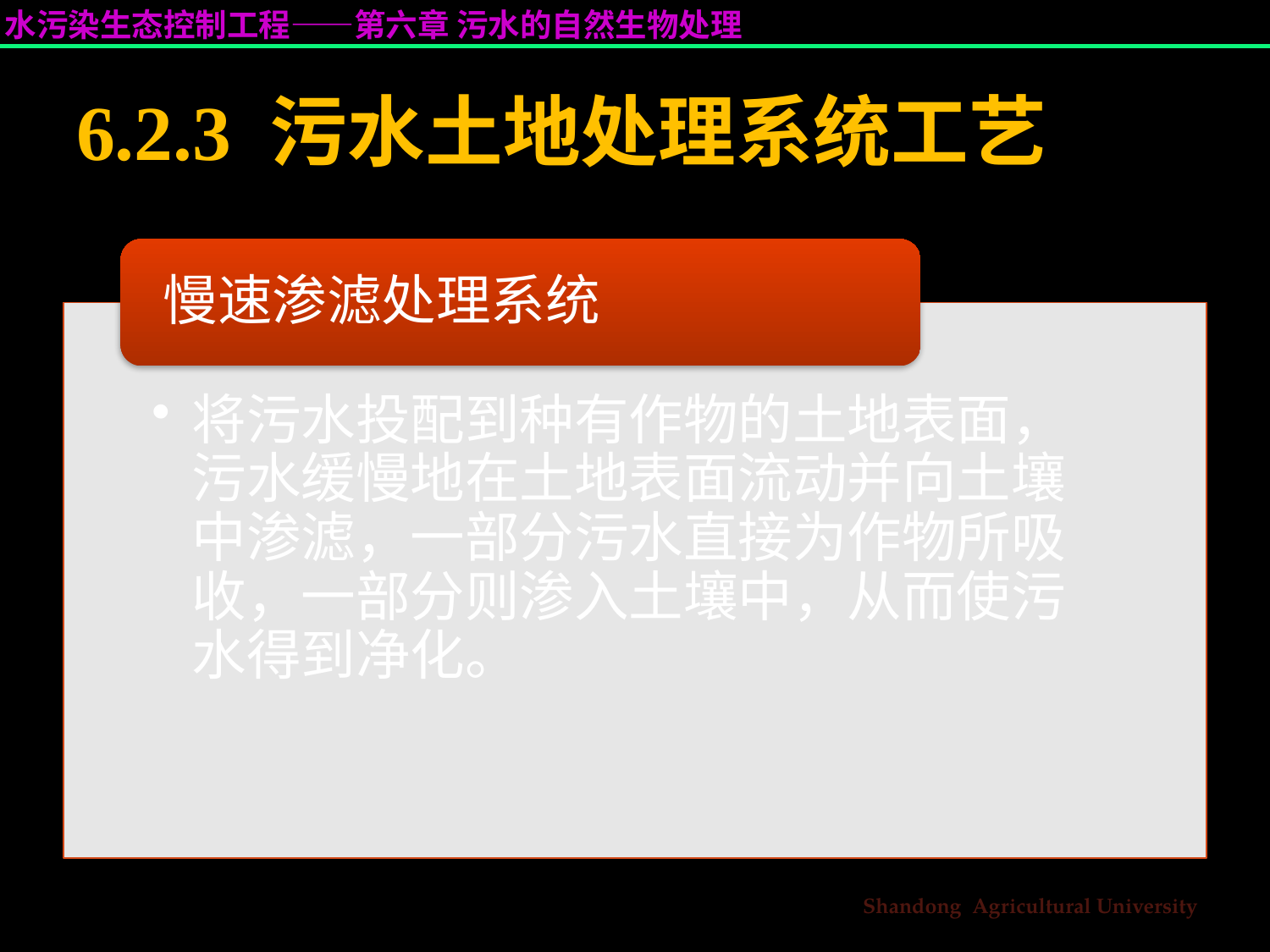

# 6.2.3 污水土地处理系统工艺
将污水投配到种有作物的土地表面，污水缓慢地在土地表面流动并向土壤中渗滤，一部分污水直接为作物所吸收，一部分则渗入土壤中，从而使污水得到净化。
慢速渗滤处理系统